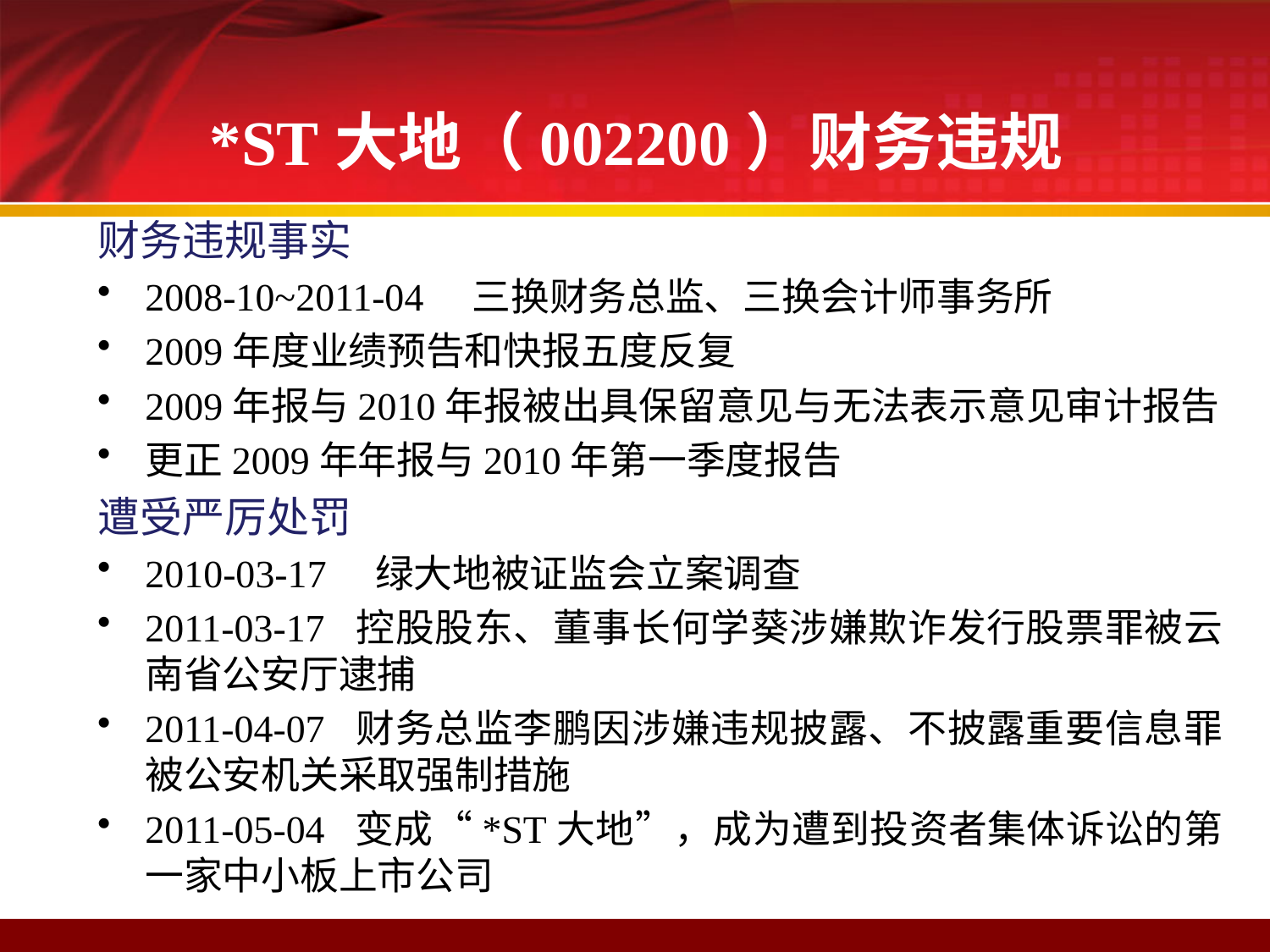

*ST大地（002200）财务违规
财务违规事实
2008-10~2011-04    三换财务总监、三换会计师事务所
2009年度业绩预告和快报五度反复
2009年报与2010年报被出具保留意见与无法表示意见审计报告
更正2009年年报与2010年第一季度报告
遭受严厉处罚
2010-03-17    绿大地被证监会立案调查
2011-03-17  控股股东、董事长何学葵涉嫌欺诈发行股票罪被云南省公安厅逮捕
2011-04-07  财务总监李鹏因涉嫌违规披露、不披露重要信息罪被公安机关采取强制措施
2011-05-04  变成“*ST大地”，成为遭到投资者集体诉讼的第一家中小板上市公司